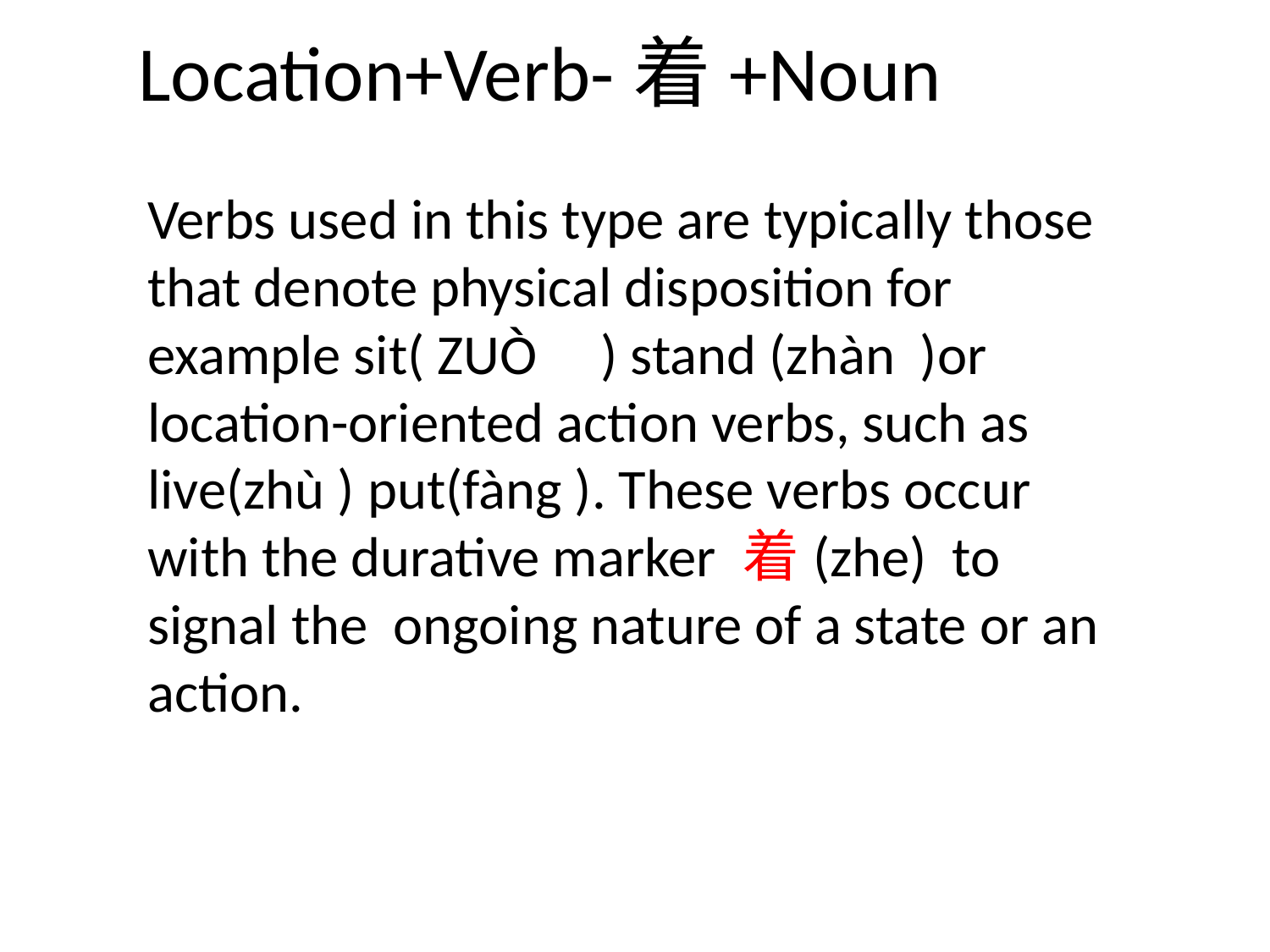

# Location+Verb-着+Noun
Verbs used in this type are typically those that denote physical disposition for example sit( ZUÒ     ) stand (zhàn  )or location-oriented action verbs, such as
live(zhù ) put(fàng ). These verbs occur with the durative marker 着(zhe)  to signal the  ongoing nature of a state or an action.